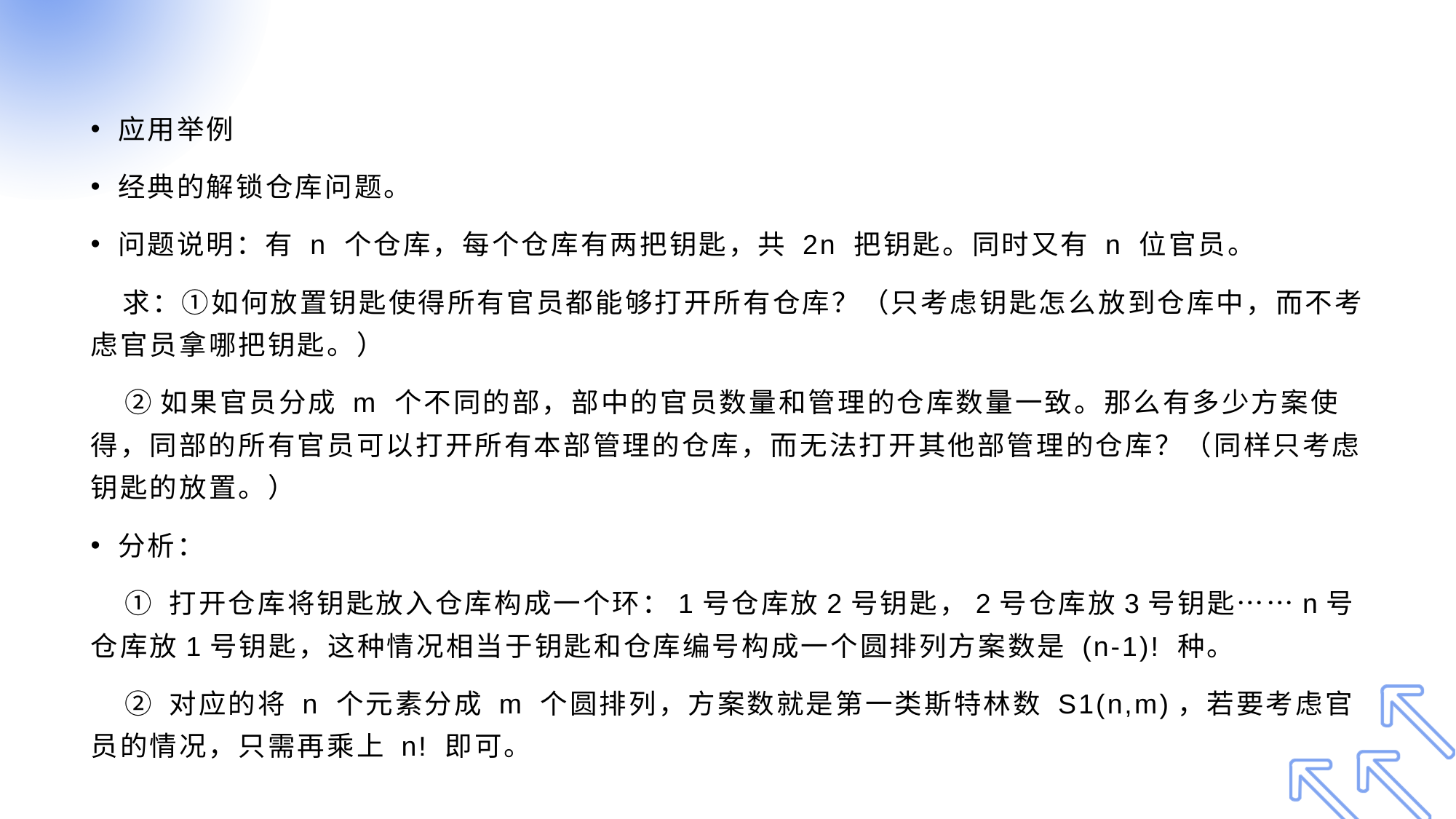

应用举例
经典的解锁仓库问题。
问题说明：有 n 个仓库，每个仓库有两把钥匙，共 2n 把钥匙。同时又有 n 位官员。
   求：①如何放置钥匙使得所有官员都能够打开所有仓库？（只考虑钥匙怎么放到仓库中，而不考虑官员拿哪把钥匙。）
    ②如果官员分成 m 个不同的部，部中的官员数量和管理的仓库数量一致。那么有多少方案使得，同部的所有官员可以打开所有本部管理的仓库，而无法打开其他部管理的仓库？（同样只考虑钥匙的放置。）
分析：
    ① 打开仓库将钥匙放入仓库构成一个环：1号仓库放2号钥匙，2号仓库放3号钥匙……n号仓库放1号钥匙，这种情况相当于钥匙和仓库编号构成一个圆排列方案数是 (n-1)! 种。
    ② 对应的将 n 个元素分成 m 个圆排列，方案数就是第一类斯特林数 S1(n,m)，若要考虑官员的情况，只需再乘上 n! 即可。